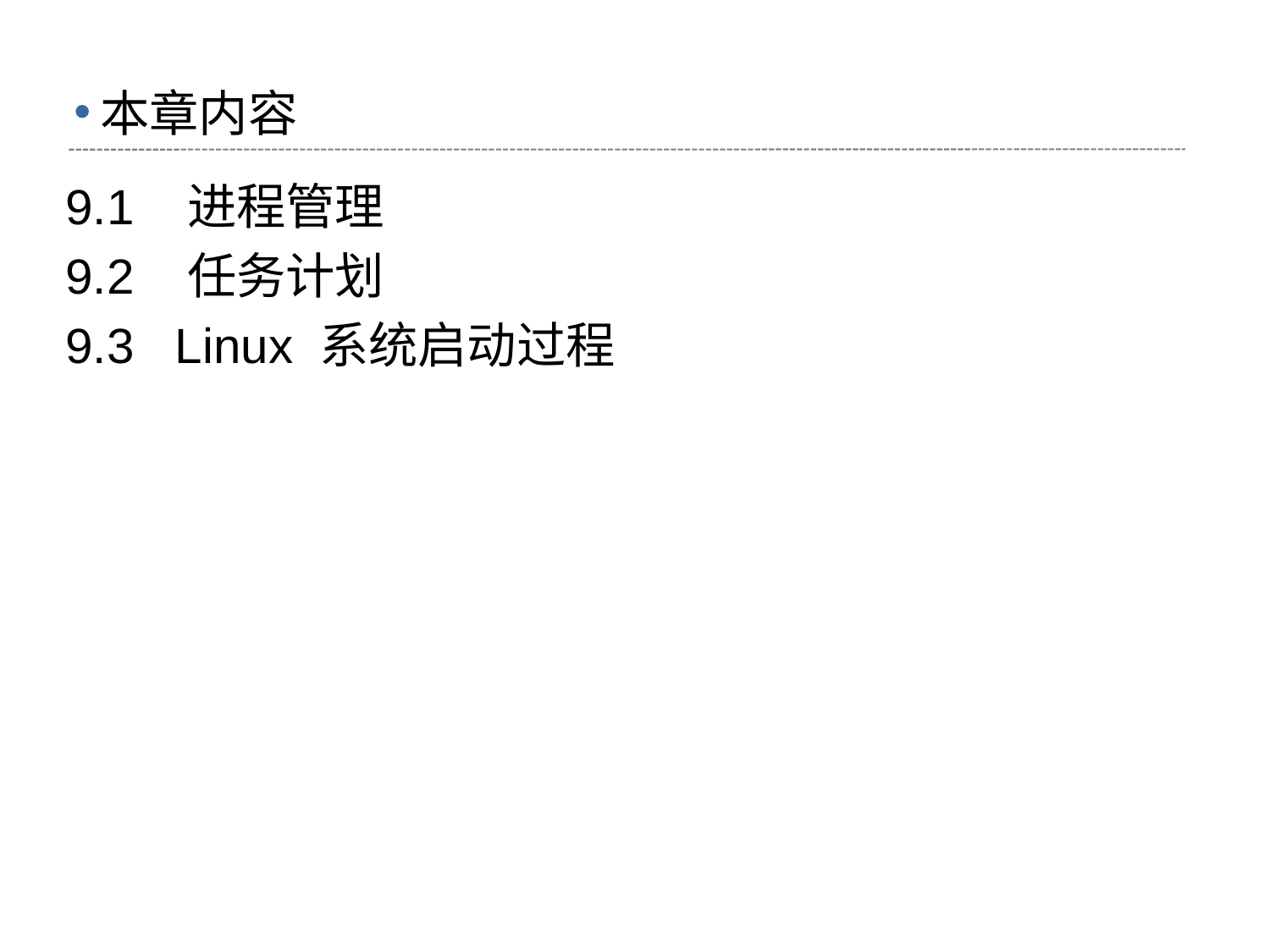

# 本章内容
9.1   进程管理
9.2   任务计划
9.3   Linux 系统启动过程